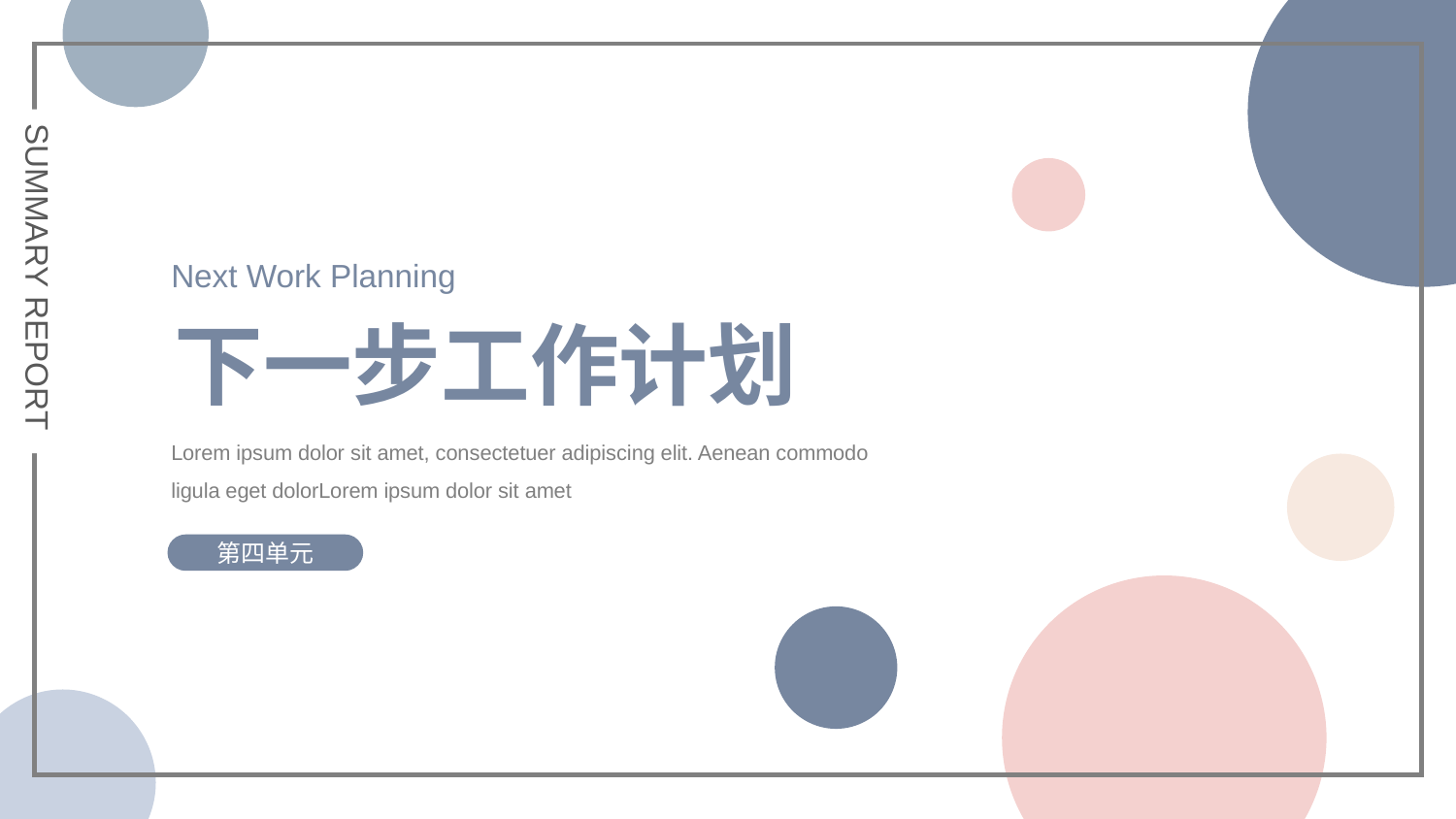

Next Work Planning
SUMMARY REPORT
下一步工作计划

Lorem ipsum dolor sit amet, consectetuer adipiscing elit. Aenean commodo ligula eget dolorLorem ipsum dolor sit amet

第四单元